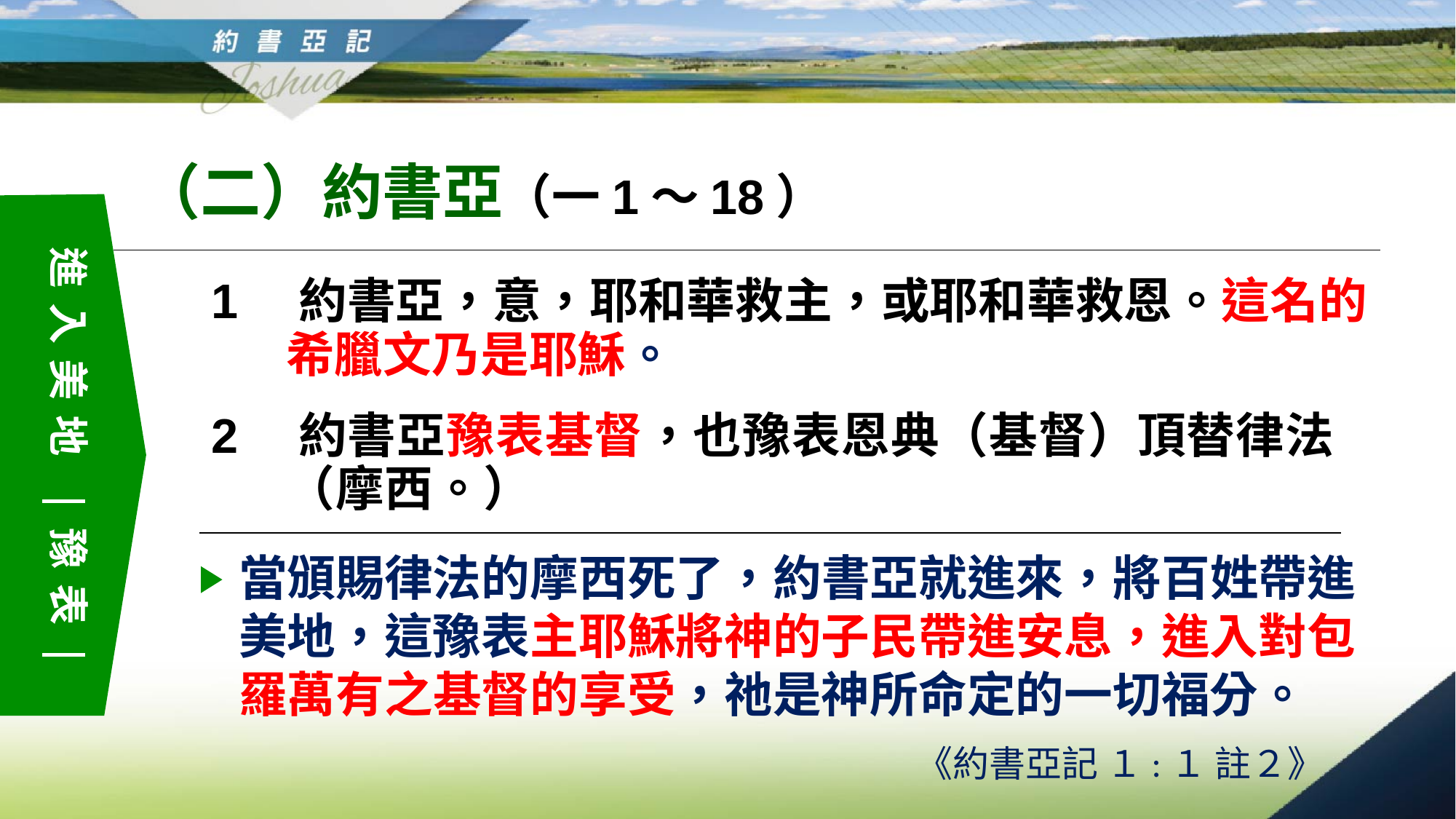

（二）約書亞（一1～18）

進入美地　豫表
1　約書亞，意，耶和華救主，或耶和華救恩。這名的希臘文乃是耶穌。
2　約書亞豫表基督，也豫表恩典（基督）頂替律法（摩西。）
當頒賜律法的摩西死了，約書亞就進來，將百姓帶進美地，這豫表主耶穌將神的子民帶進安息，進入對包羅萬有之基督的享受，祂是神所命定的一切福分。

《約書亞記 １:１ 註２》